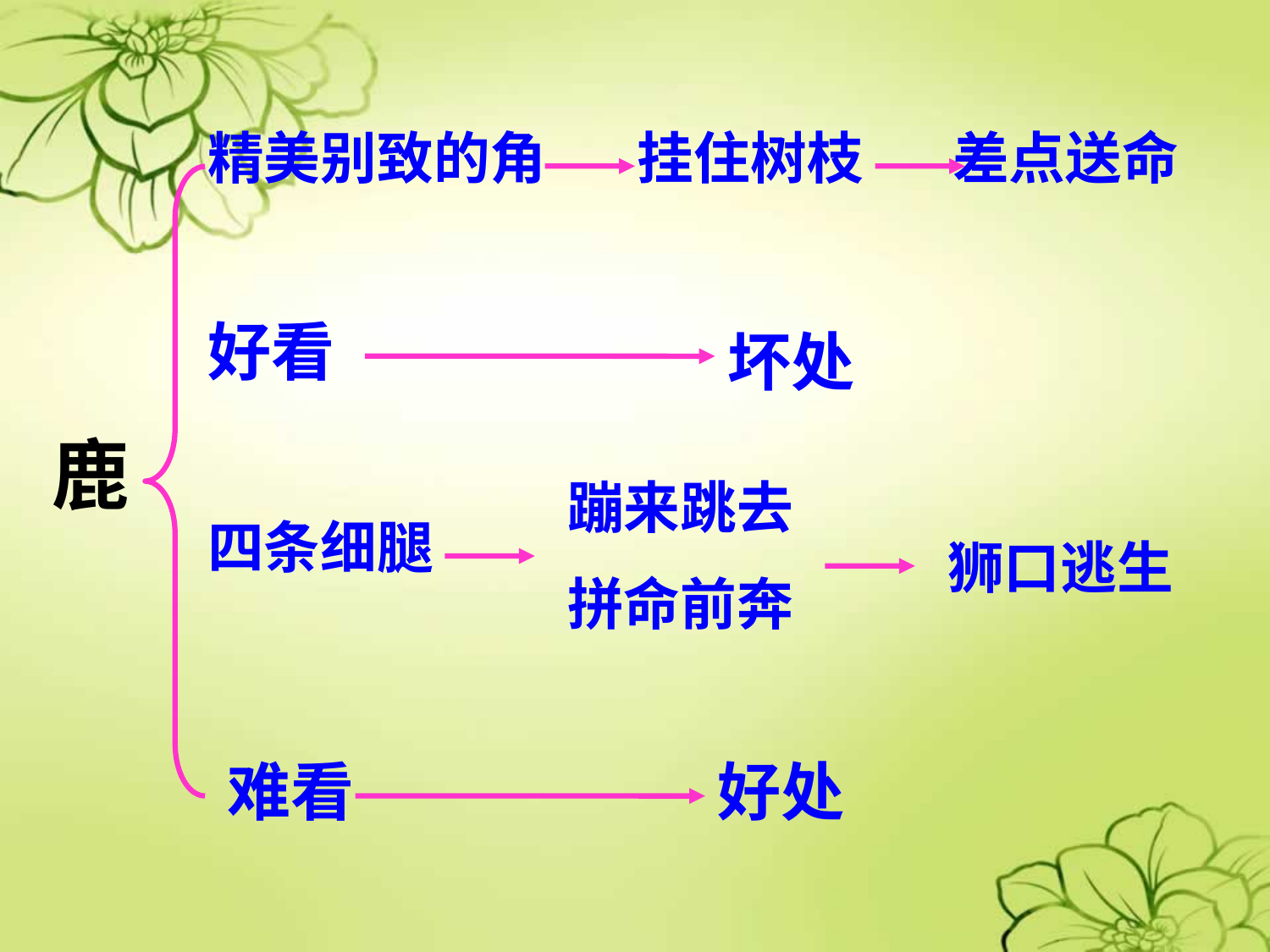

精美别致的角
挂住树枝
差点送命

好看
坏处

鹿
蹦来跳去
拼命前奔
四条细腿
狮口逃生

难看
好处